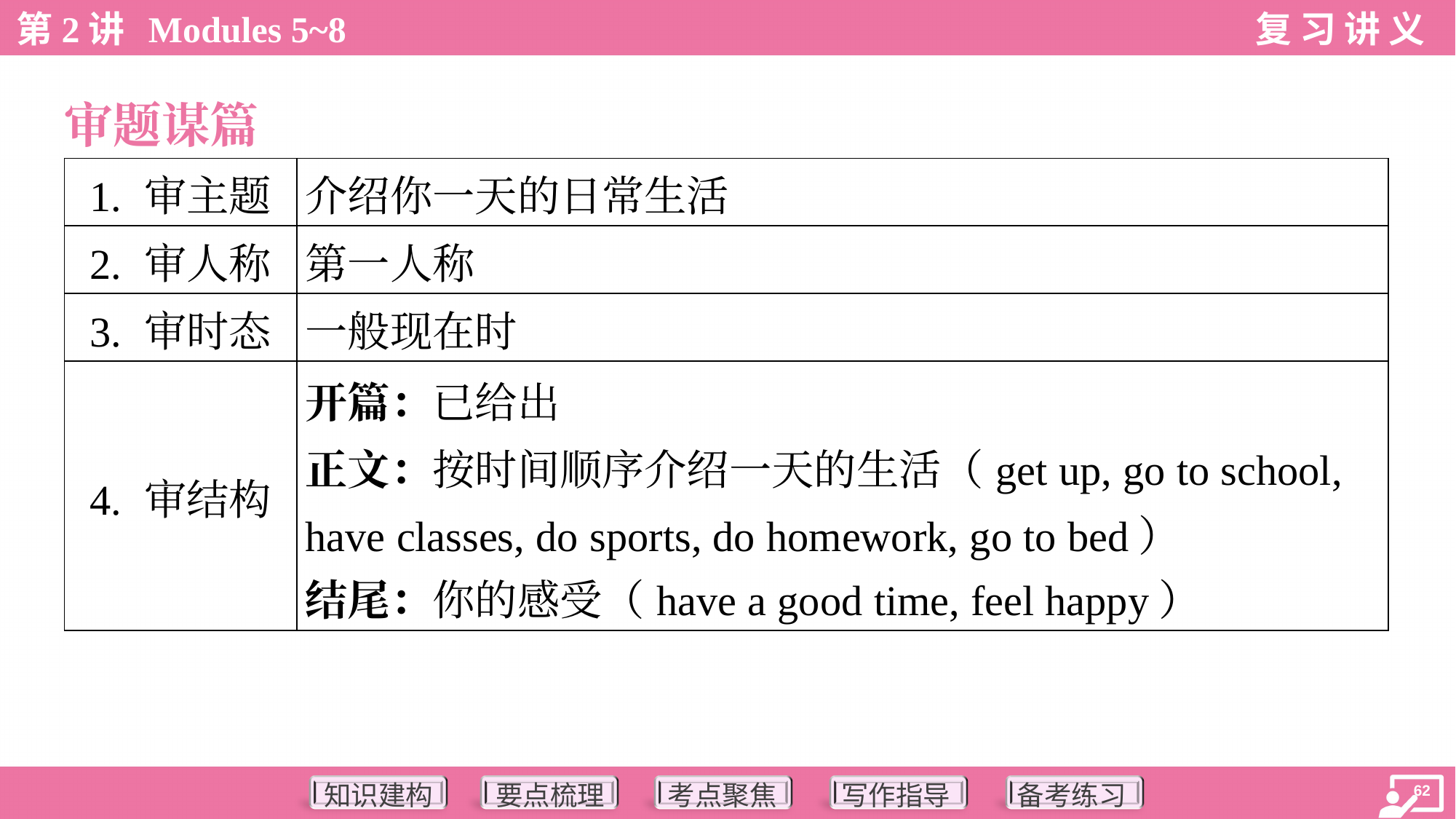

审题谋篇
| 1. 审主题 | 介绍你一天的日常生活 |
| --- | --- |
| 2. 审人称 | 第一人称 |
| 3. 审时态 | 一般现在时 |
| 4. 审结构 | 开篇：已给出 正文：按时间顺序介绍一天的生活（get up, go to school, have classes, do sports, do homework, go to bed） 结尾：你的感受（have a good time, feel happy） |